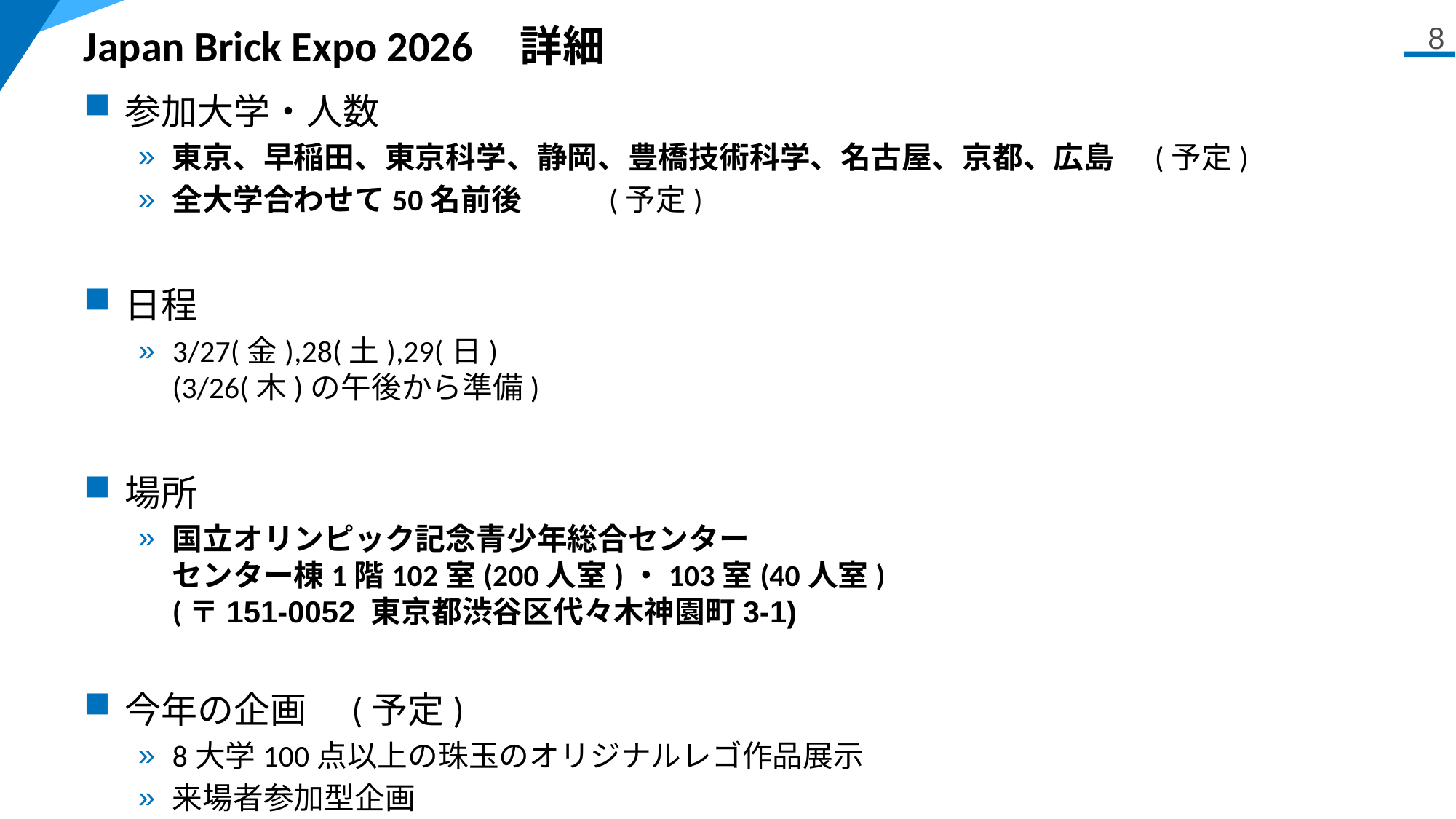

# Japan Brick Expo 2026	詳細
8
参加大学・人数
東京、早稲田、東京科学、静岡、豊橋技術科学、名古屋、京都、広島	(予定)
全大学合わせて50名前後	(予定)

日程
3/27(金),28(土),29(日)
(3/26(木)の午後から準備)

場所
国立オリンピック記念青少年総合センター　
センター棟1階102室(200人室)・103室(40人室)
(〒151-0052 東京都渋谷区代々木神園町3-1)

今年の企画　(予定)
8大学100点以上の珠玉のオリジナルレゴ作品展示
来場者参加型企画